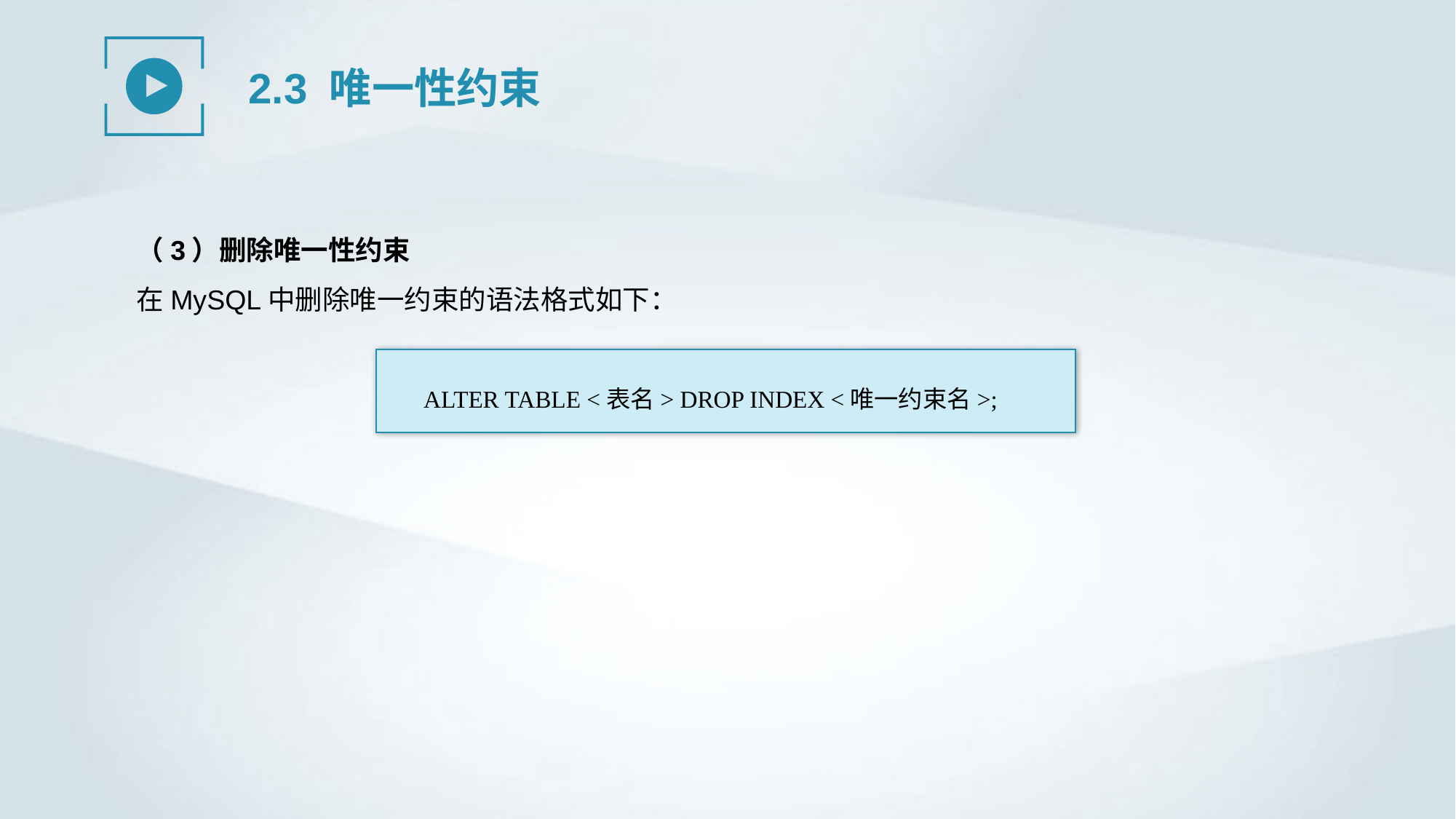

2.3 唯一性约束
（3）删除唯一性约束
在MySQL中删除唯一约束的语法格式如下：
ALTER TABLE <表名> DROP INDEX <唯一约束名>;